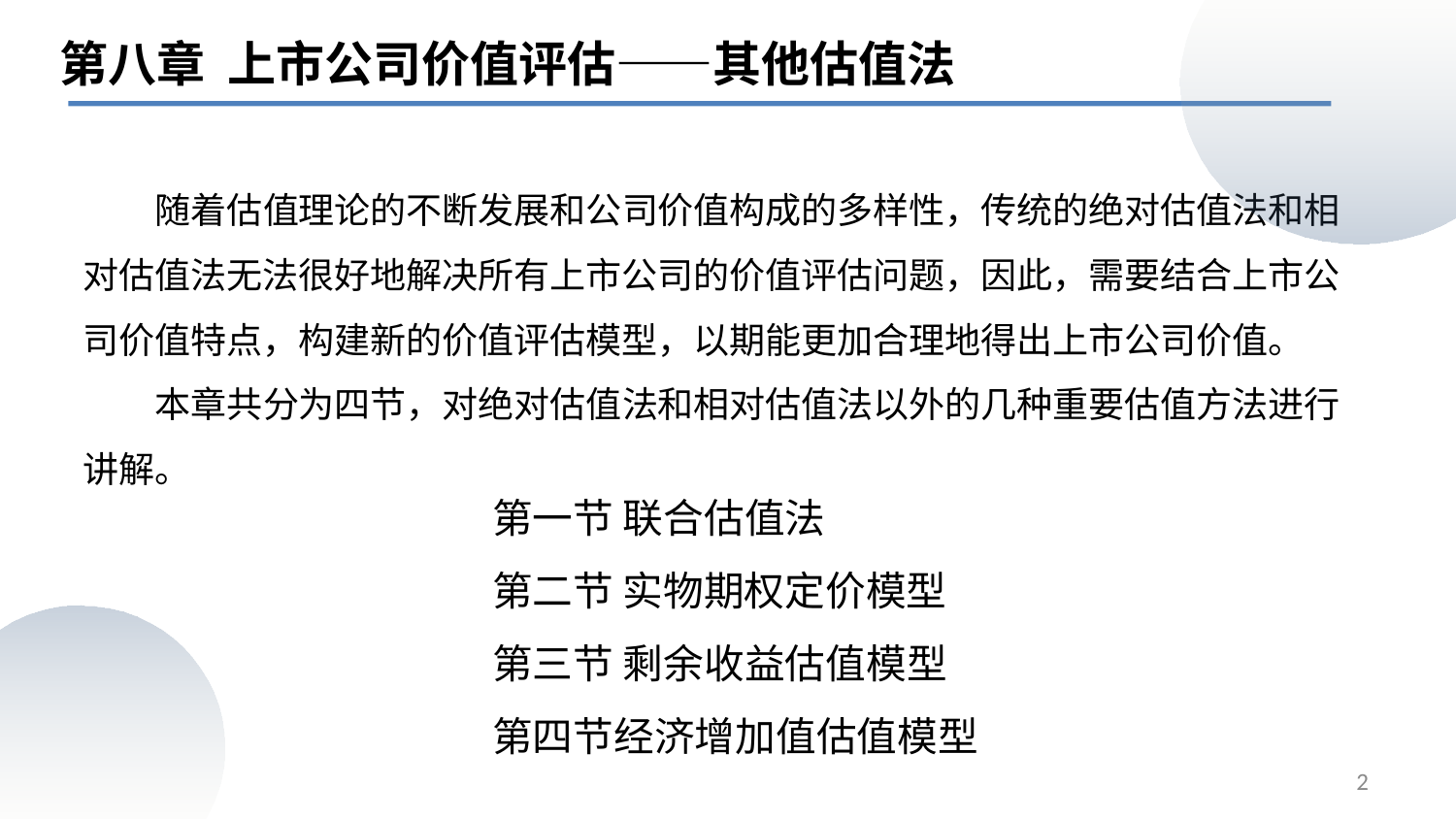

# 第八章  上市公司价值评估——其他估值法
        随着估值理论的不断发展和公司价值构成的多样性，传统的绝对估值法和相对估值法无法很好地解决所有上市公司的价值评估问题，因此，需要结合上市公司价值特点，构建新的价值评估模型，以期能更加合理地得出上市公司价值。
        本章共分为四节，对绝对估值法和相对估值法以外的几种重要估值方法进行讲解。
第一节 联合估值法
第二节 实物期权定价模型
第三节 剩余收益估值模型
第四节经济增加值估值模型

2